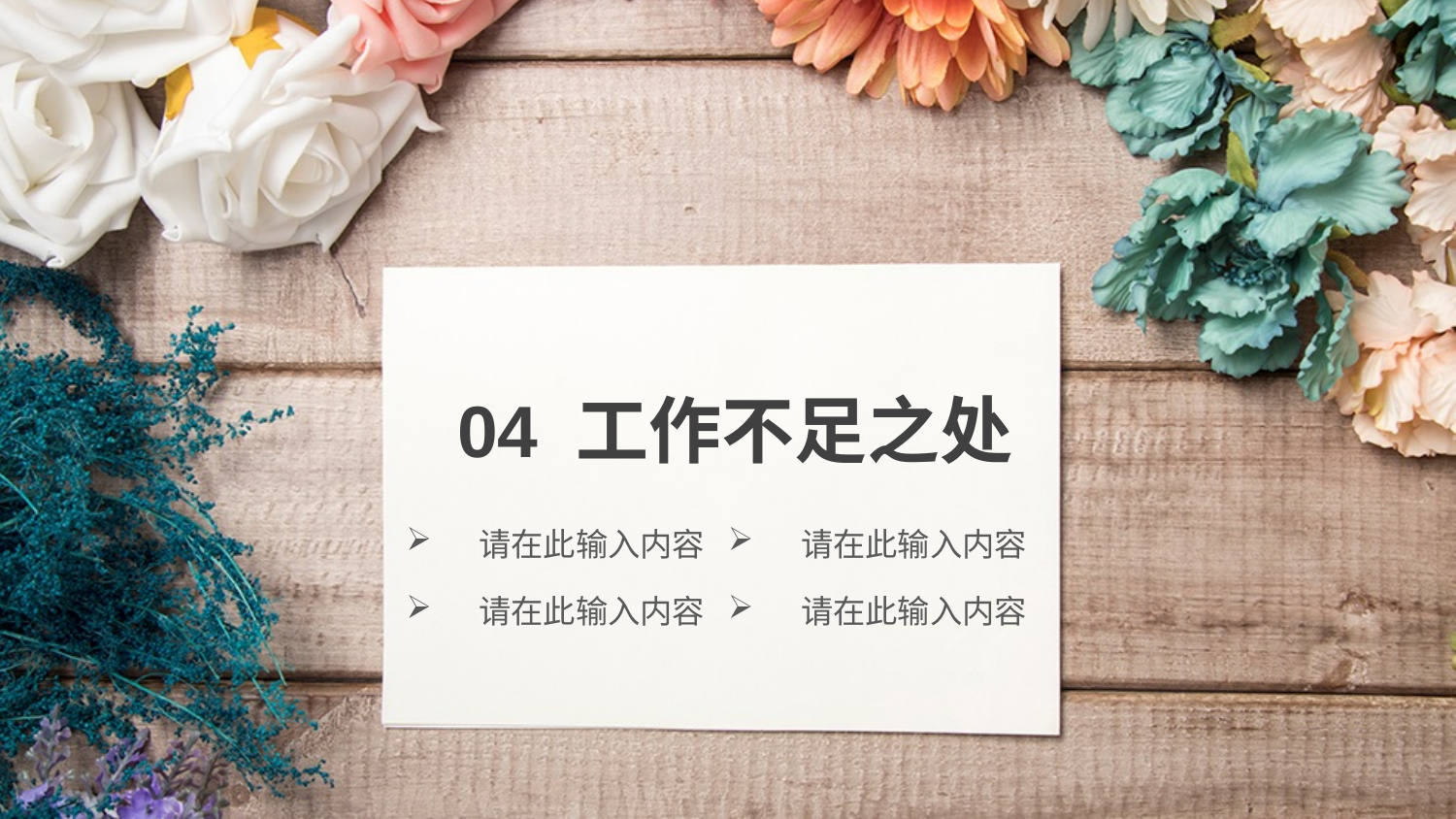

04 工作不足之处
请在此输入内容
请在此输入内容
请在此输入内容
请在此输入内容